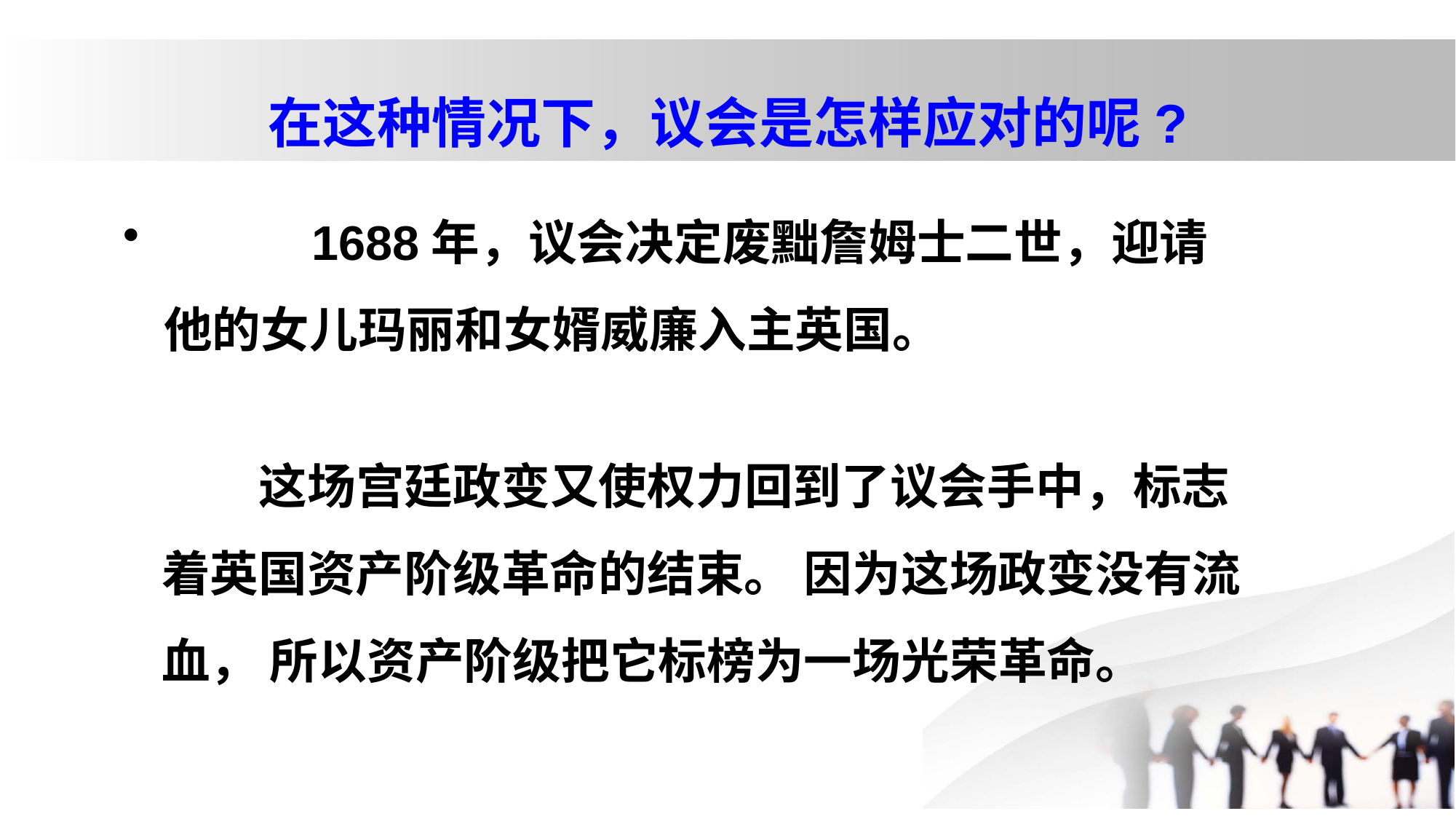

# 在这种情况下，议会是怎样应对的呢?
           1688年，议会决定废黜詹姆士二世，迎请他的女儿玛丽和女婿威廉入主英国。
     这场宫廷政变又使权力回到了议会手中，标志着英国资产阶级革命的结束。 因为这场政变没有流血， 所以资产阶级把它标榜为一场光荣革命。